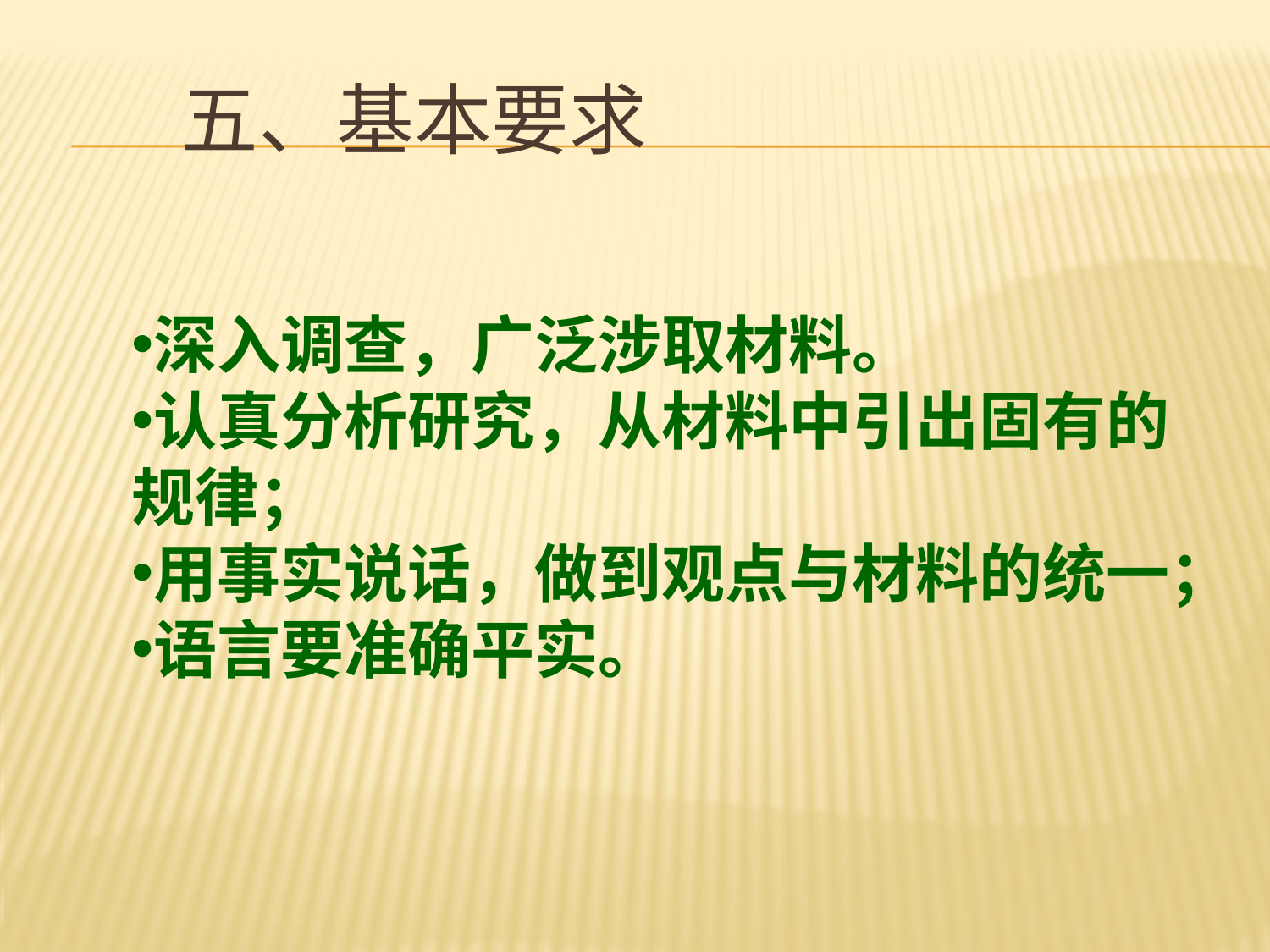

# 五、基本要求
深入调查，广泛涉取材料。
认真分析研究，从材料中引出固有的规律；
用事实说话，做到观点与材料的统一；
语言要准确平实。